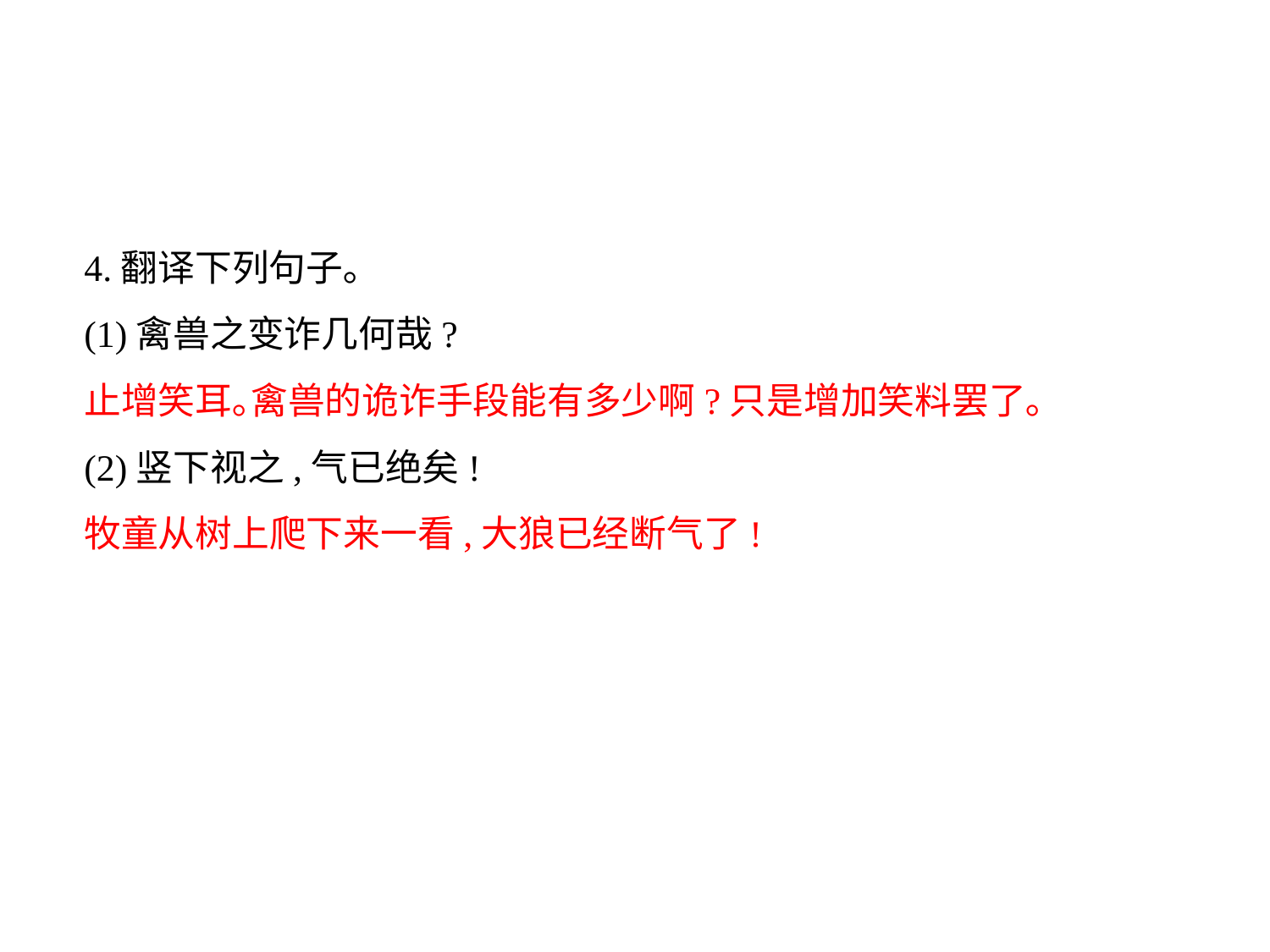

4.翻译下列句子｡
(1)禽兽之变诈几何哉?
止增笑耳｡禽兽的诡诈手段能有多少啊?只是增加笑料罢了｡
(2)竖下视之,气已绝矣!
牧童从树上爬下来一看,大狼已经断气了!